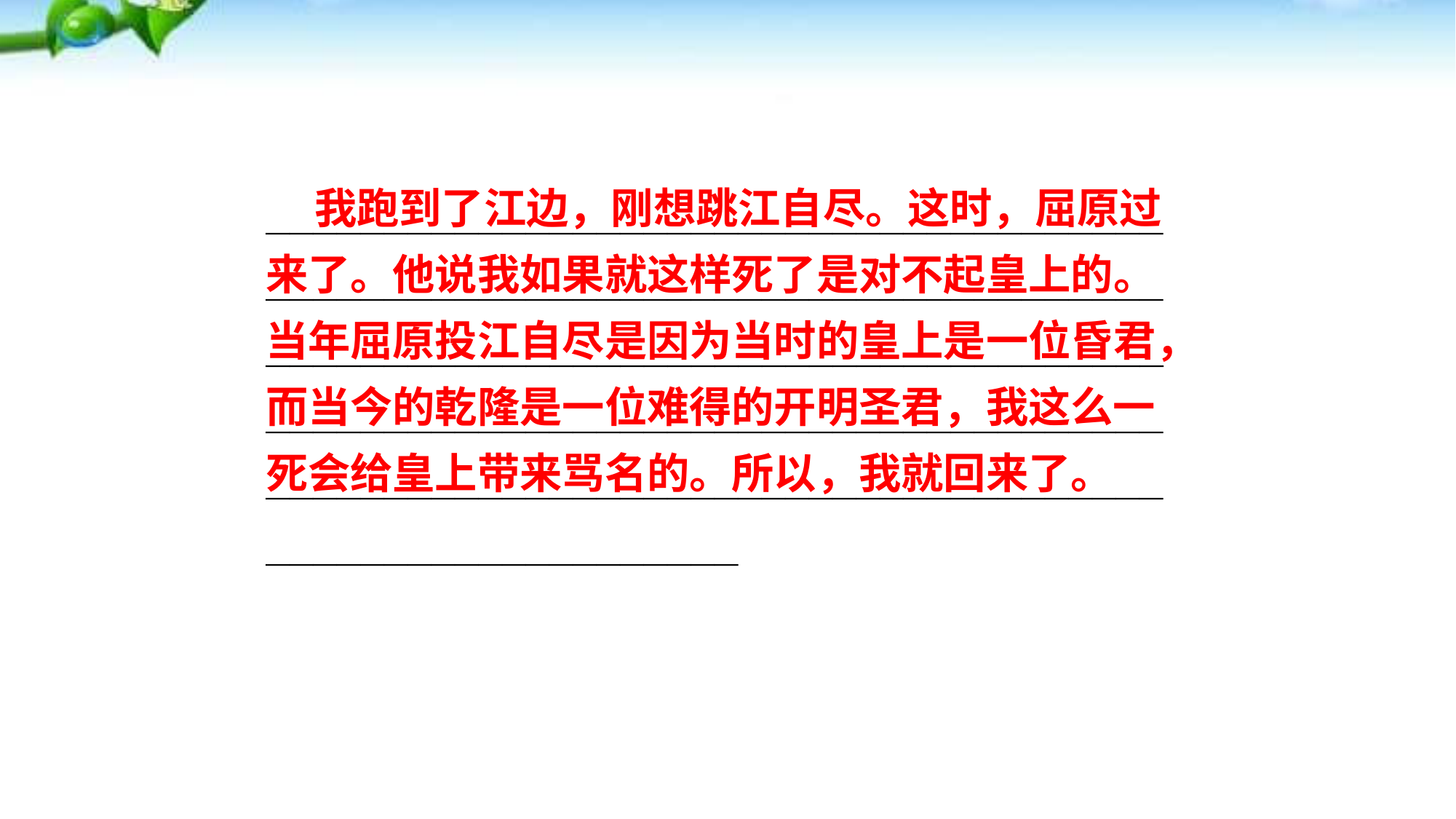

我跑到了江边，刚想跳江自尽。这时，屈原过来了。他说我如果就这样死了是对不起皇上的。当年屈原投江自尽是因为当时的皇上是一位昏君，而当今的乾隆是一位难得的开明圣君，我这么一死会给皇上带来骂名的。所以，我就回来了。
__________________________________________________________________________________________________________________________________________________________________________________________________________________